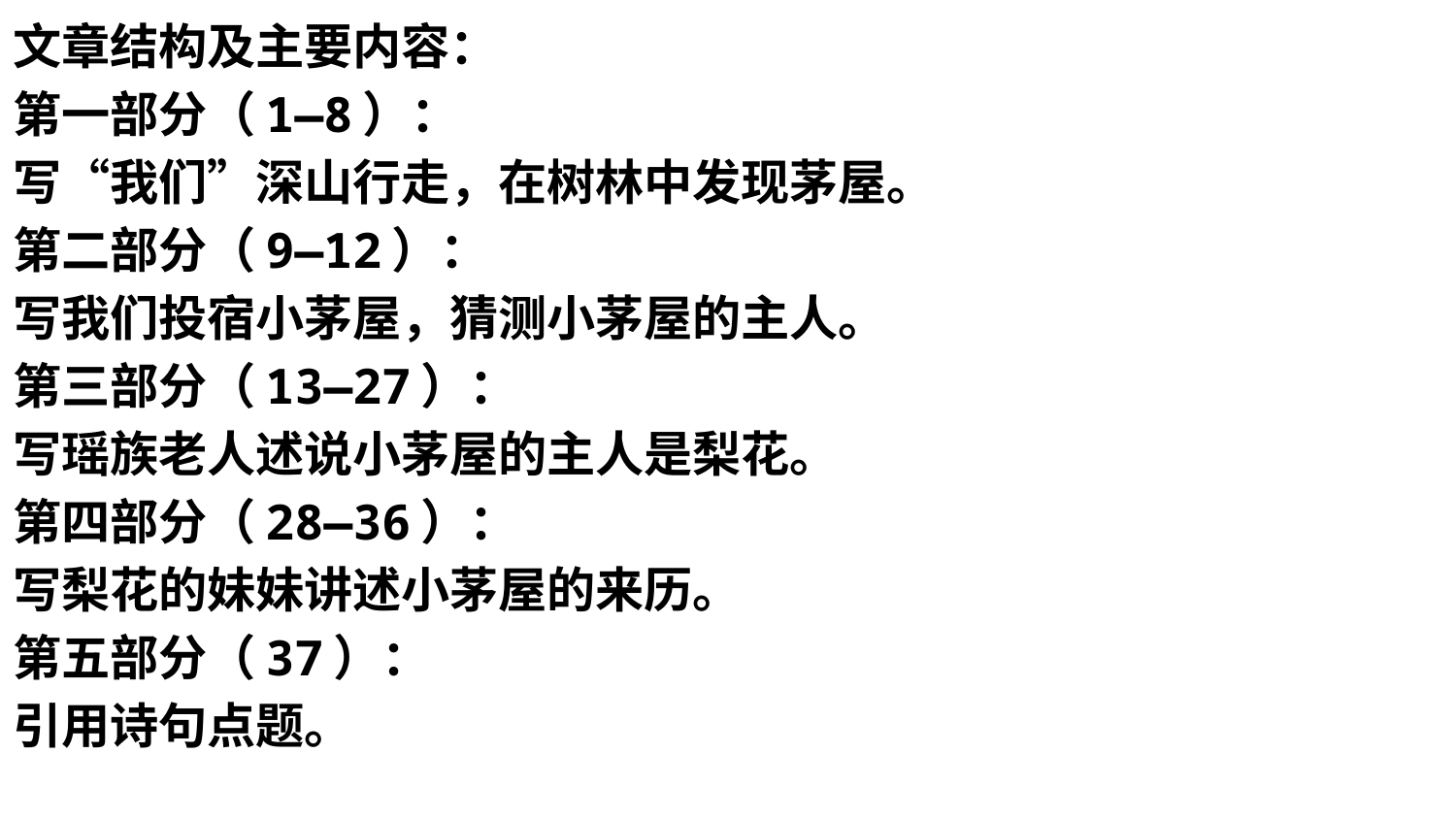

文章结构及主要内容：
第一部分（1—8）：
写“我们”深山行走，在树林中发现茅屋。
第二部分（9—12）：
写我们投宿小茅屋，猜测小茅屋的主人。
第三部分（13—27）：
写瑶族老人述说小茅屋的主人是梨花。
第四部分（28—36）：
写梨花的妹妹讲述小茅屋的来历。
第五部分（37）：
引用诗句点题。